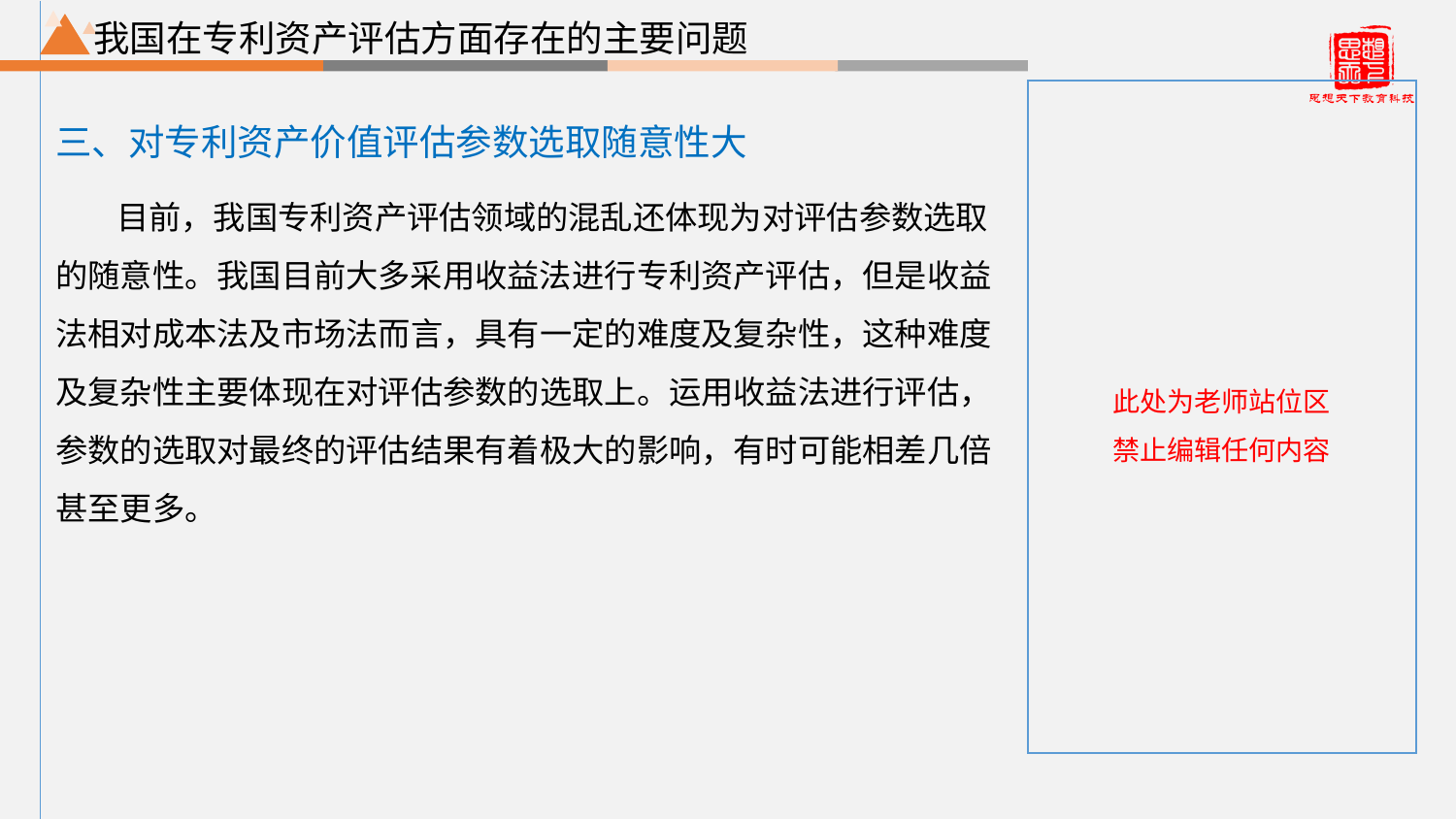

根据实际情况添加不同层级标题
# 我国在专利资产评估方面存在的主要问题
三、对专利资产价值评估参数选取随意性大
目前，我国专利资产评估领域的混乱还体现为对评估参数选取的随意性。我国目前大多采用收益法进行专利资产评估，但是收益法相对成本法及市场法而言，具有一定的难度及复杂性，这种难度及复杂性主要体现在对评估参数的选取上。运用收益法进行评估，参数的选取对最终的评估结果有着极大的影响，有时可能相差几倍甚至更多。
137